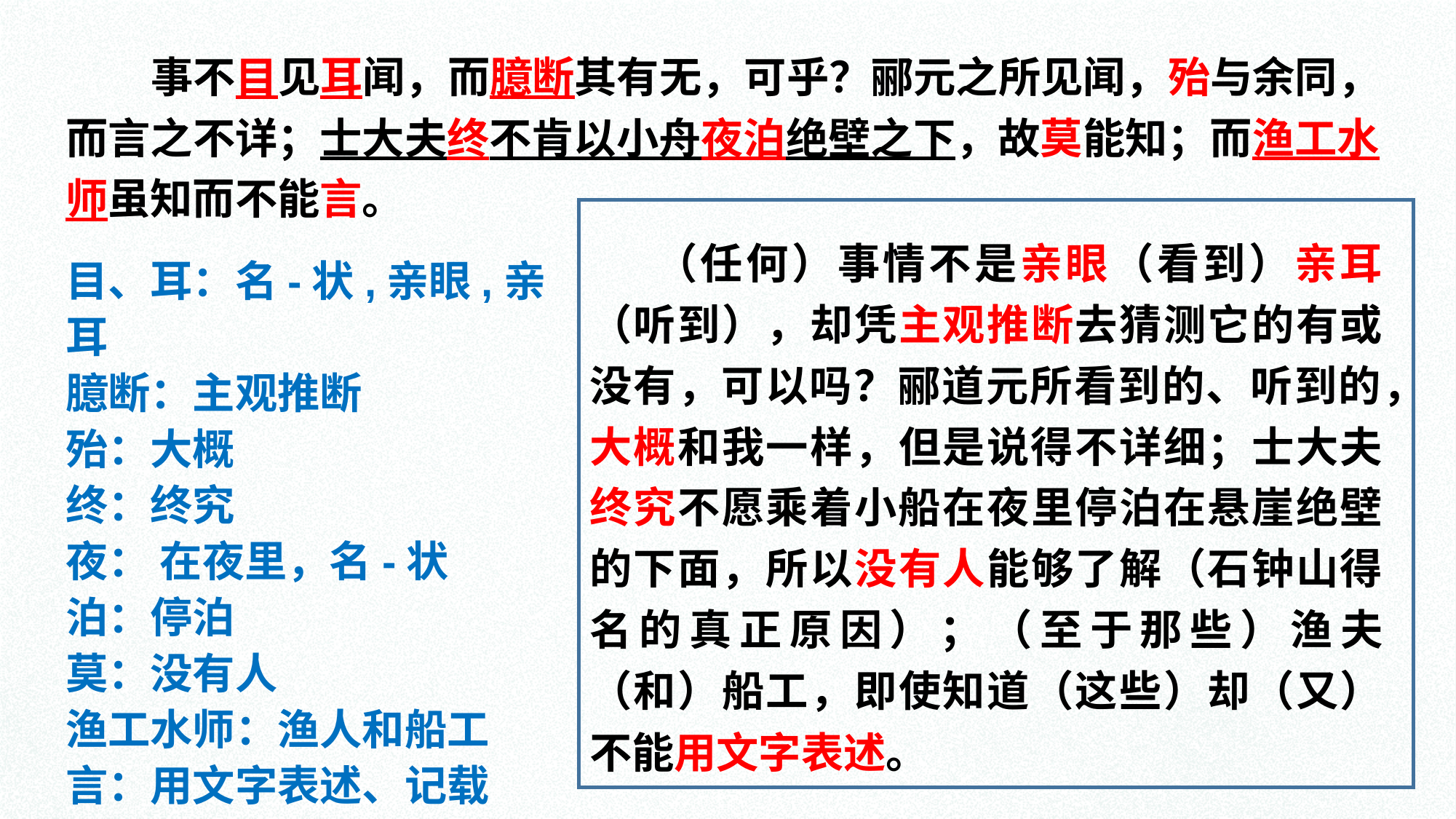

事不目见耳闻，而臆断其有无，可乎？郦元之所见闻，殆与余同，而言之不详；士大夫终不肯以小舟夜泊绝壁之下，故莫能知；而渔工水师虽知而不能言。

    （任何）事情不是亲眼（看到）亲耳（听到），却凭主观推断去猜测它的有或没有，可以吗？郦道元所看到的、听到的，大概和我一样，但是说得不详细；士大夫终究不愿乘着小船在夜里停泊在悬崖绝壁的下面，所以没有人能够了解（石钟山得名的真正原因）；（至于那些）渔夫（和）船工，即使知道（这些）却（又）不能用文字表述。
目、耳：名-状,亲眼,亲耳
臆断：主观推断
殆：大概
终：终究
夜： 在夜里，名-状
泊：停泊
莫：没有人
渔工水师：渔人和船工
言：用文字表述、记载